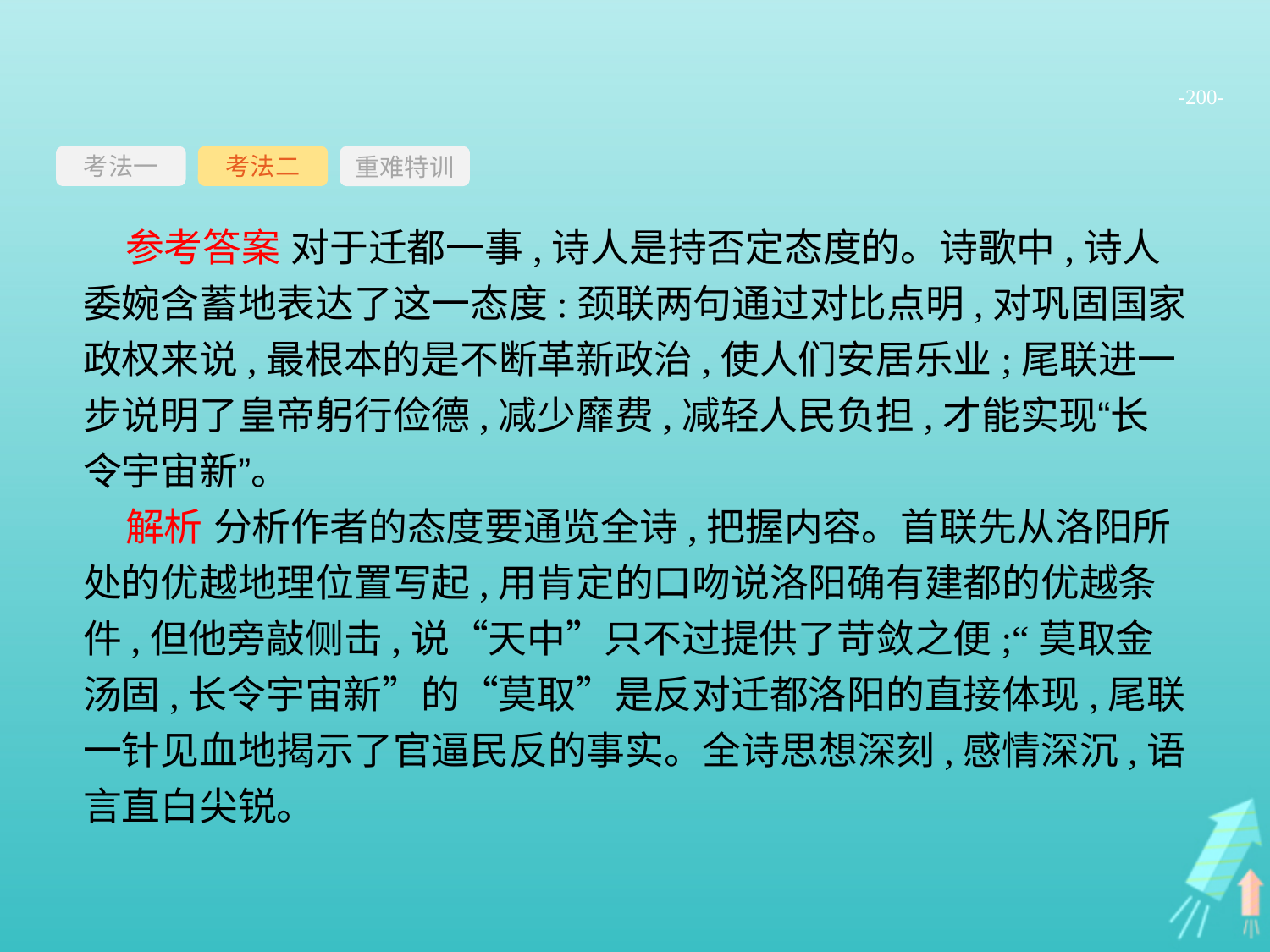

-200-
考法一
重难特训
考法二
参考答案 对于迁都一事,诗人是持否定态度的。诗歌中,诗人委婉含蓄地表达了这一态度:颈联两句通过对比点明,对巩固国家政权来说,最根本的是不断革新政治,使人们安居乐业;尾联进一步说明了皇帝躬行俭德,减少靡费,减轻人民负担,才能实现“长令宇宙新”。
解析 分析作者的态度要通览全诗,把握内容。首联先从洛阳所处的优越地理位置写起,用肯定的口吻说洛阳确有建都的优越条件,但他旁敲侧击,说“天中”只不过提供了苛敛之便;“莫取金汤固,长令宇宙新”的“莫取”是反对迁都洛阳的直接体现,尾联一针见血地揭示了官逼民反的事实。全诗思想深刻,感情深沉,语言直白尖锐。